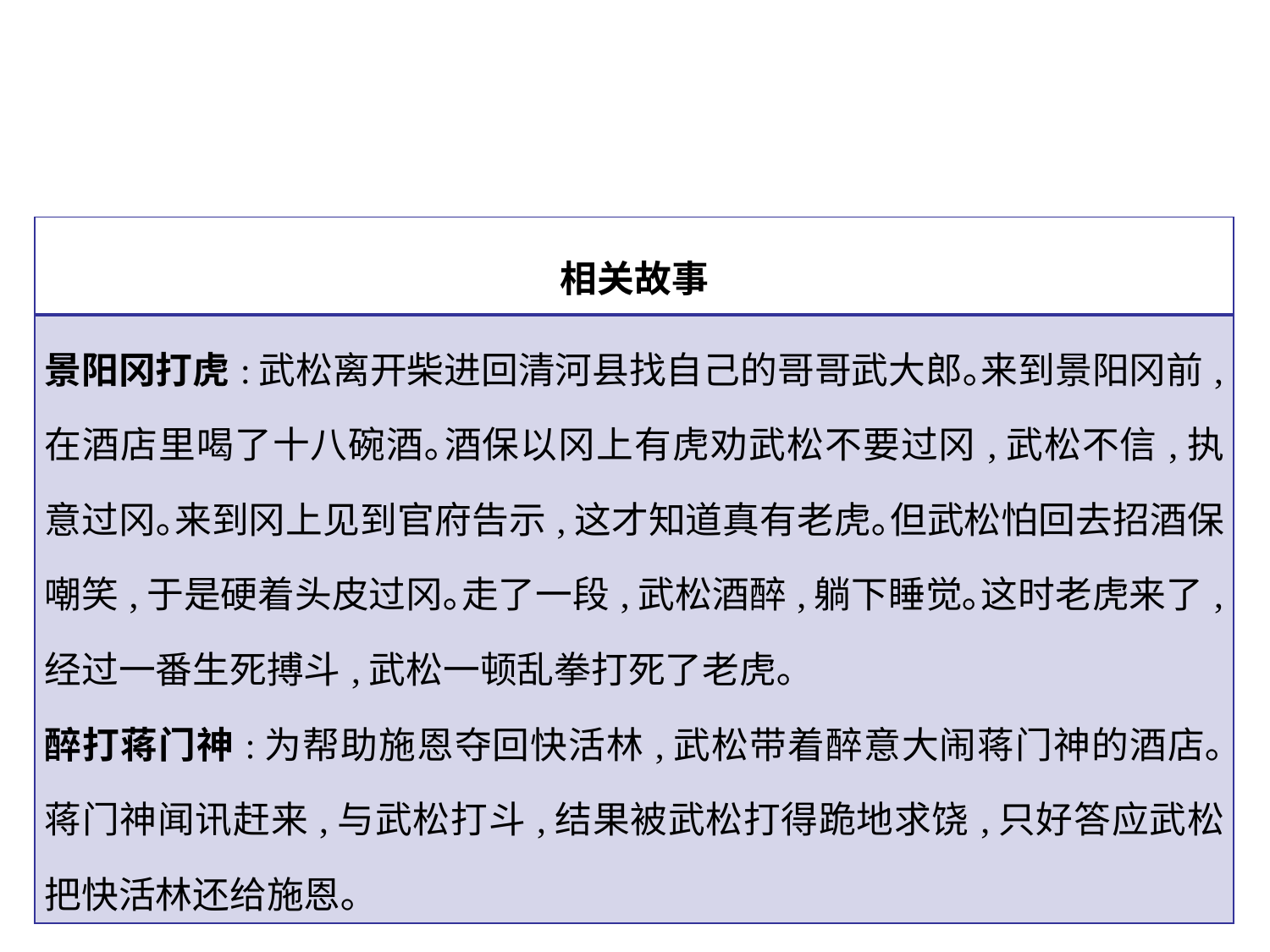

| 相关故事 |
| --- |
| 景阳冈打虎:武松离开柴进回清河县找自己的哥哥武大郎｡来到景阳冈前,在酒店里喝了十八碗酒｡酒保以冈上有虎劝武松不要过冈,武松不信,执意过冈｡来到冈上见到官府告示,这才知道真有老虎｡但武松怕回去招酒保嘲笑,于是硬着头皮过冈｡走了一段,武松酒醉,躺下睡觉｡这时老虎来了,经过一番生死搏斗,武松一顿乱拳打死了老虎｡ 醉打蒋门神:为帮助施恩夺回快活林,武松带着醉意大闹蒋门神的酒店｡蒋门神闻讯赶来,与武松打斗,结果被武松打得跪地求饶,只好答应武松把快活林还给施恩｡ |